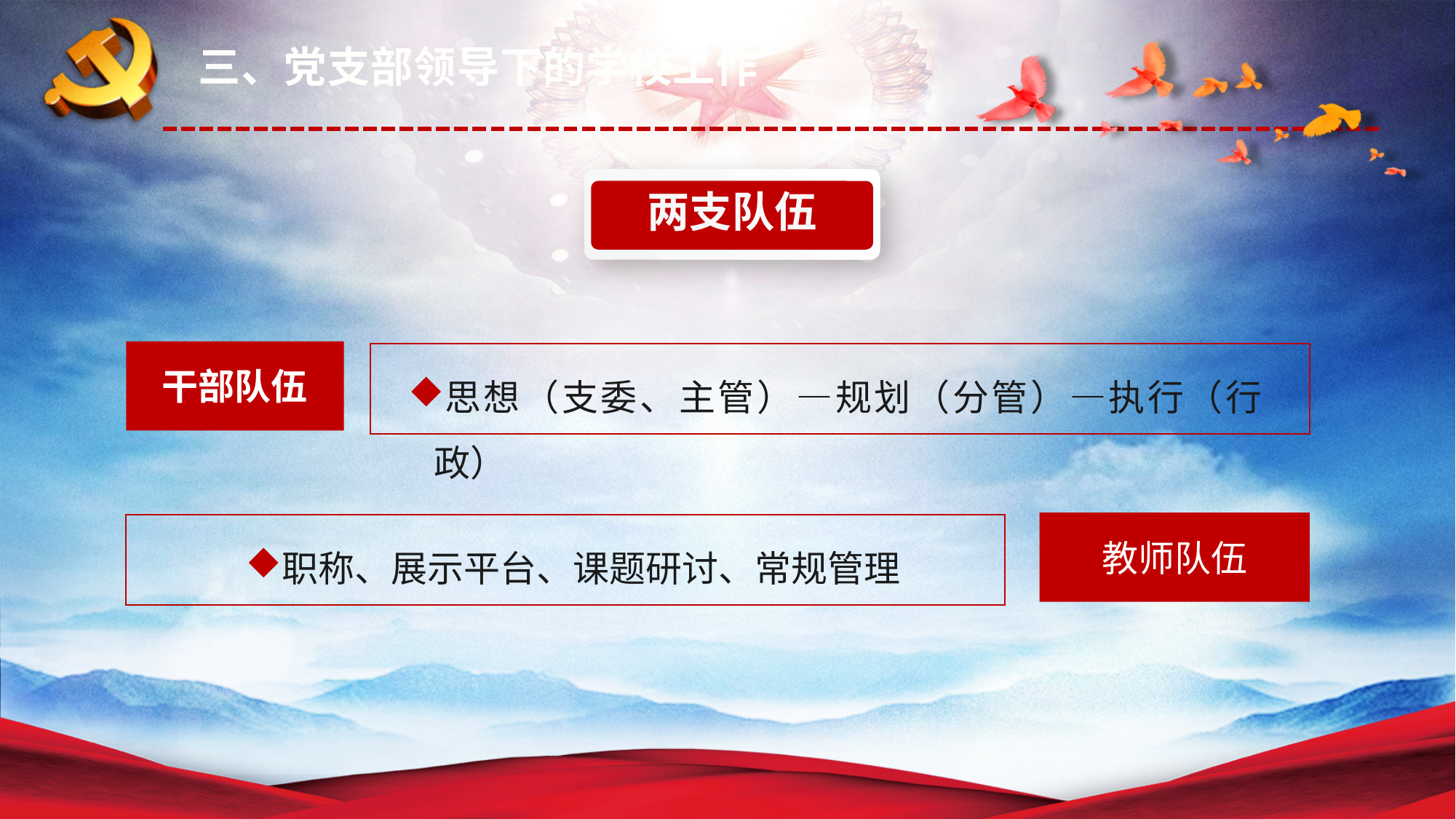

三、党支部领导下的学校工作

两支队伍

干部队伍

思想（支委、主管）—规划（分管）—执行（行政）
教师队伍

职称、展示平台、课题研讨、常规管理